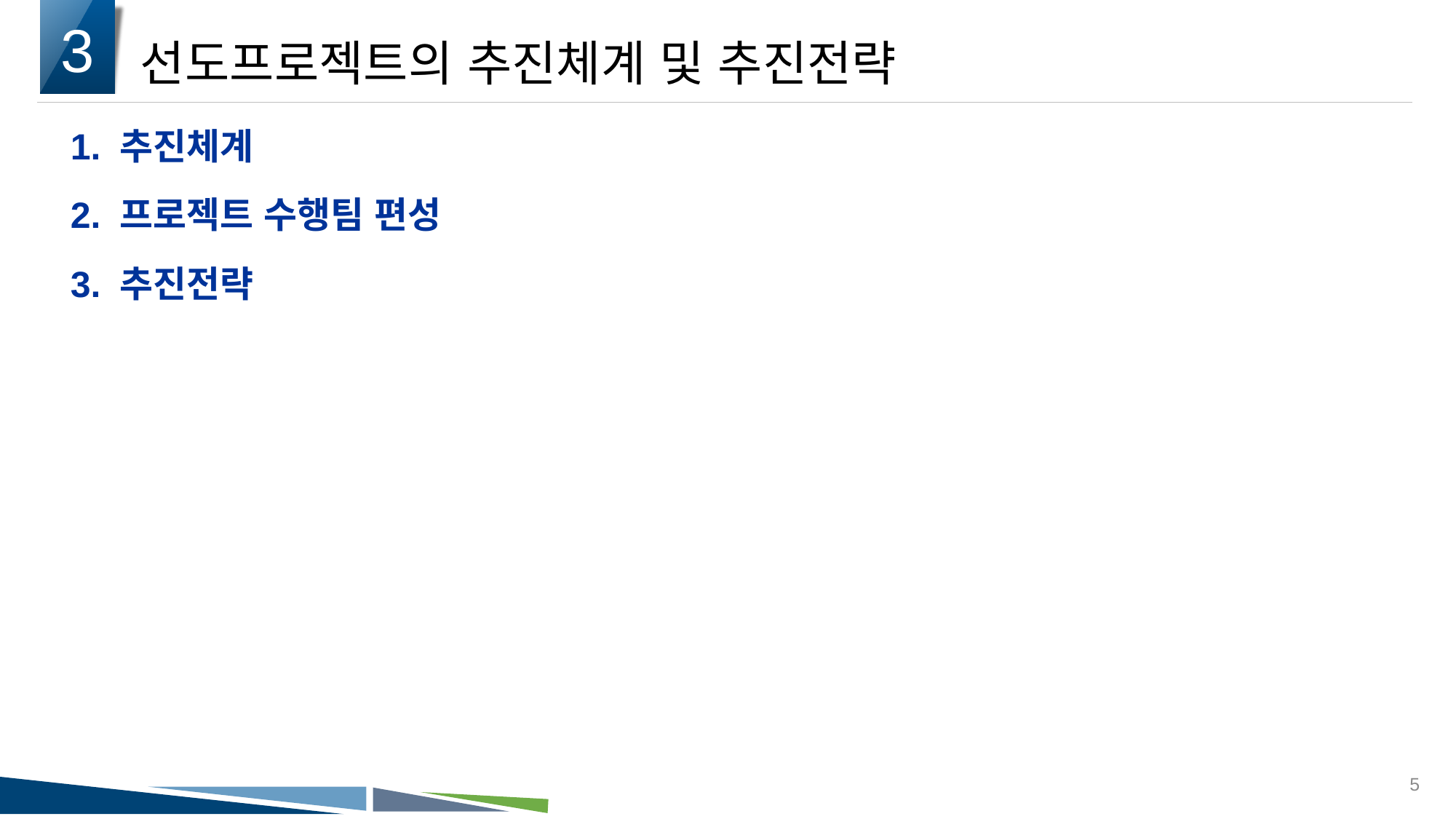

3
선도프로젝트의 추진체계 및 추진전략
1. 추진체계
2. 프로젝트 수행팀 편성
3. 추진전략
5